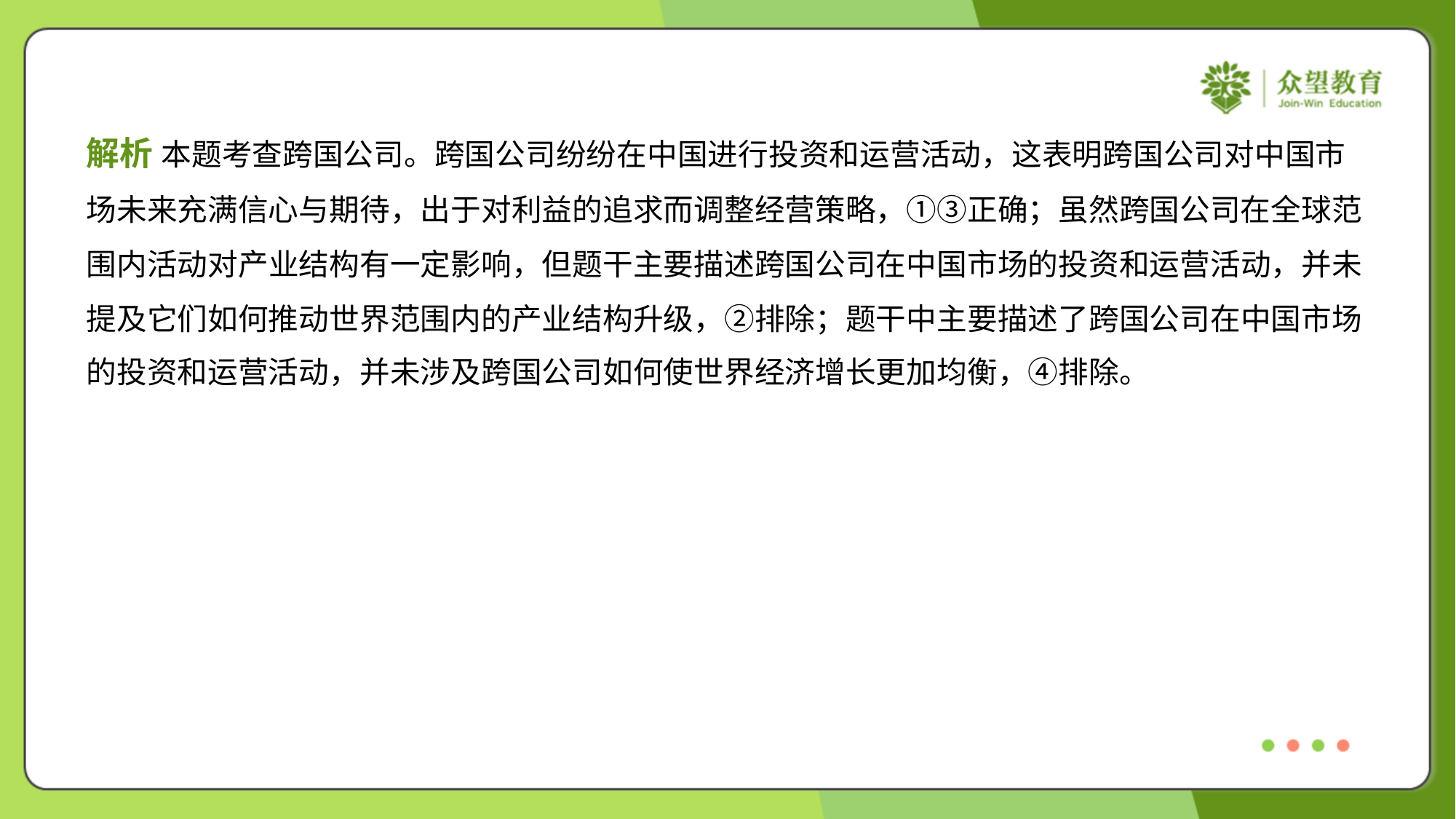

解析 本题考查跨国公司。跨国公司纷纷在中国进行投资和运营活动，这表明跨国公司对中国市
场未来充满信心与期待，出于对利益的追求而调整经营策略，①③正确；虽然跨国公司在全球范
围内活动对产业结构有一定影响，但题干主要描述跨国公司在中国市场的投资和运营活动，并未
提及它们如何推动世界范围内的产业结构升级，②排除；题干中主要描述了跨国公司在中国市场
的投资和运营活动，并未涉及跨国公司如何使世界经济增长更加均衡，④排除。